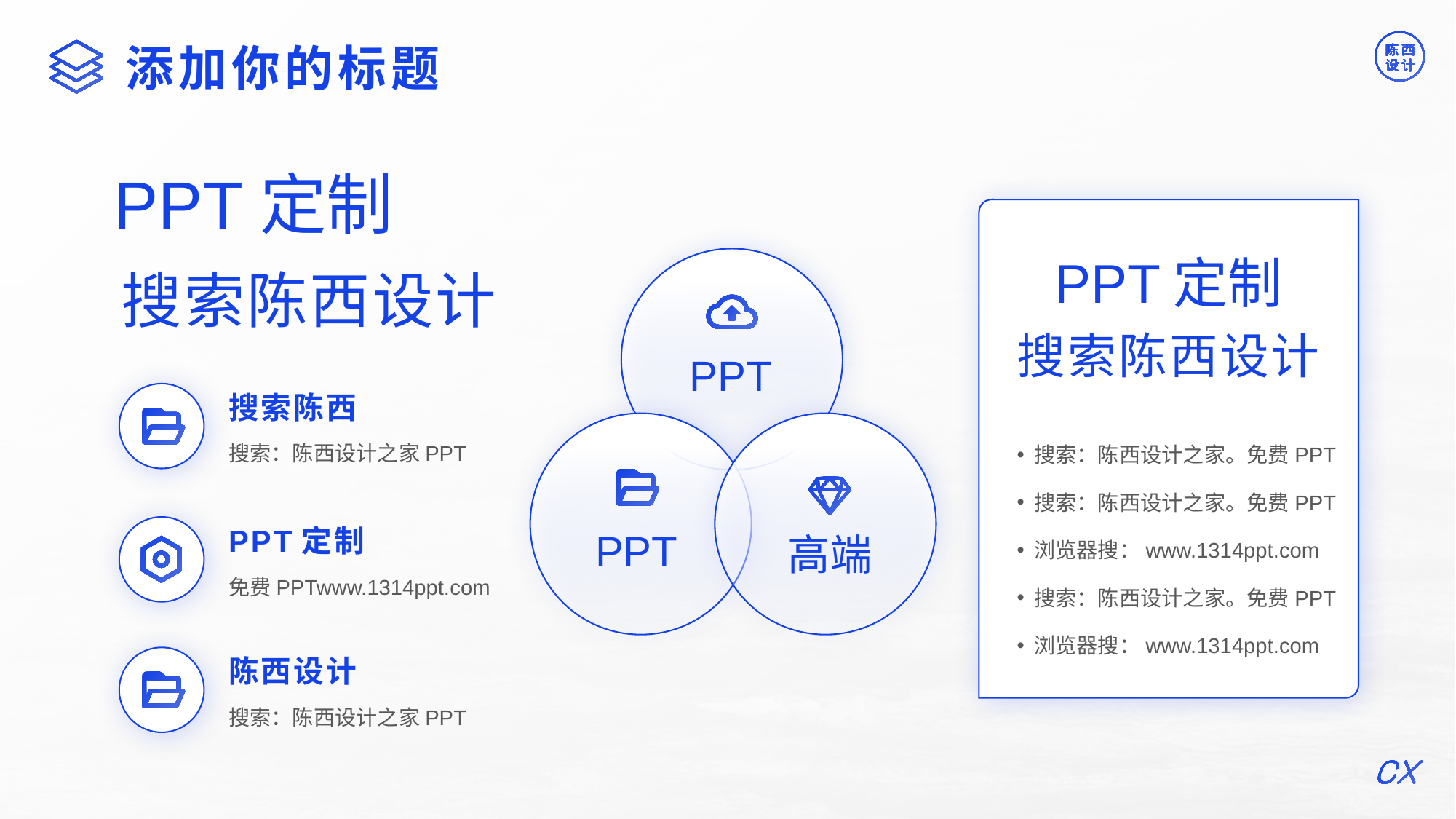

©版权所有：陈西设计之家(微信号：2090298045）
©版权所属公司：合肥陈西文化传媒科技有限公司

添加你的标题

PPT定制

PPT定制

搜索陈西设计

搜索陈西设计
PPT
搜索陈西

搜索：陈西设计之家PPT
搜索：陈西设计之家。免费PPT

搜索：陈西设计之家。免费PPT

PPT定制

PPT
浏览器搜：www.1314ppt.com
高端

免费PPTwww.1314ppt.com
搜索：陈西设计之家。免费PPT
浏览器搜：www.1314ppt.com

陈西设计

搜索：陈西设计之家PPT

©版权所有：陈西设计之家(微信号：2090298045）
©版权所属公司：合肥陈西文化传媒科技有限公司